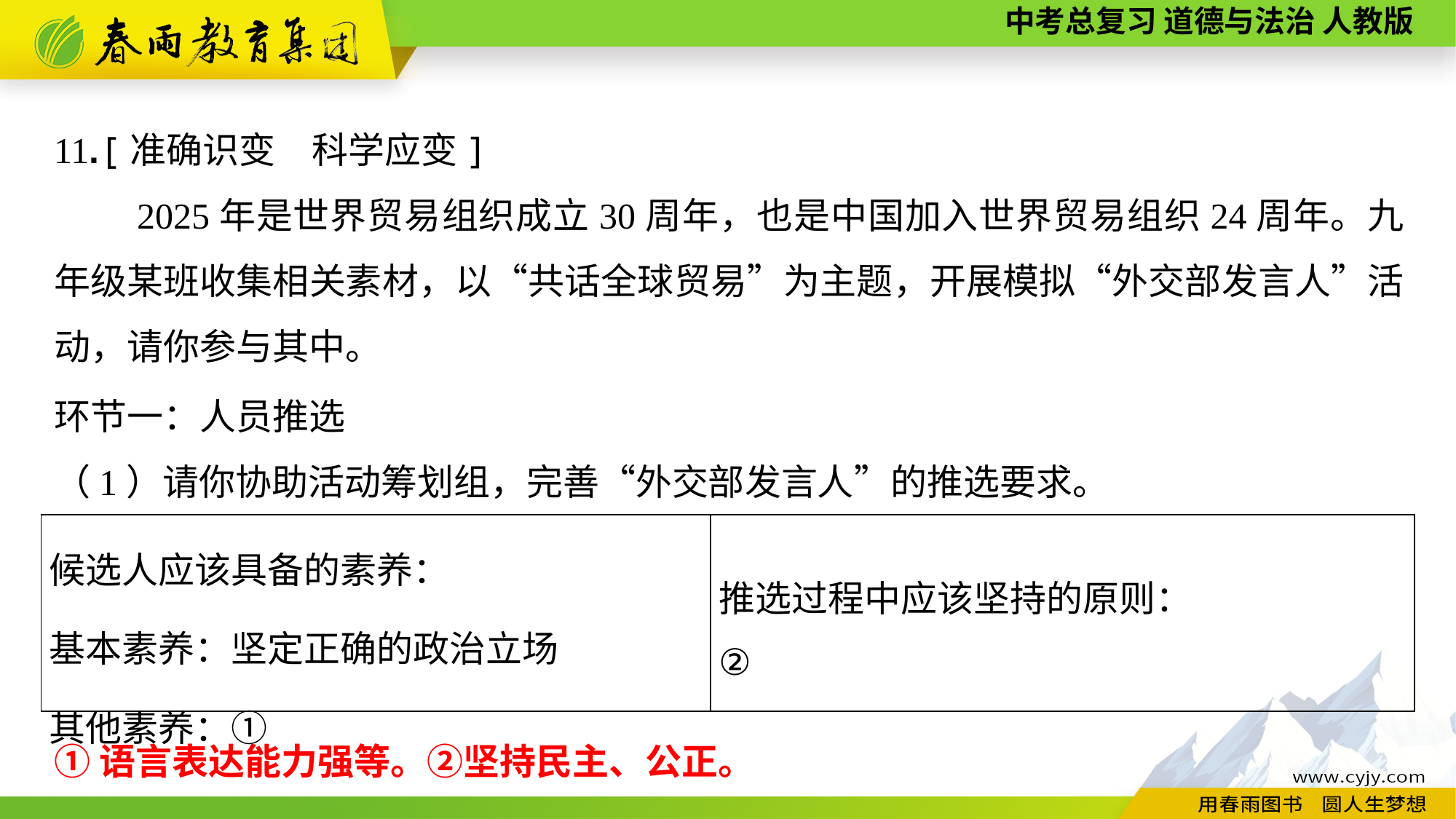

11.[准确识变　科学应变]
　　2025年是世界贸易组织成立30周年，也是中国加入世界贸易组织24周年。九年级某班收集相关素材，以“共话全球贸易”为主题，开展模拟“外交部发言人”活动，请你参与其中。
环节一：人员推选
（1）请你协助活动筹划组，完善“外交部发言人”的推选要求。
| 候选人应该具备的素养： 基本素养：坚定正确的政治立场 其他素养：① | 推选过程中应该坚持的原则： ② |
| --- | --- |
①语言表达能力强等。②坚持民主、公正。